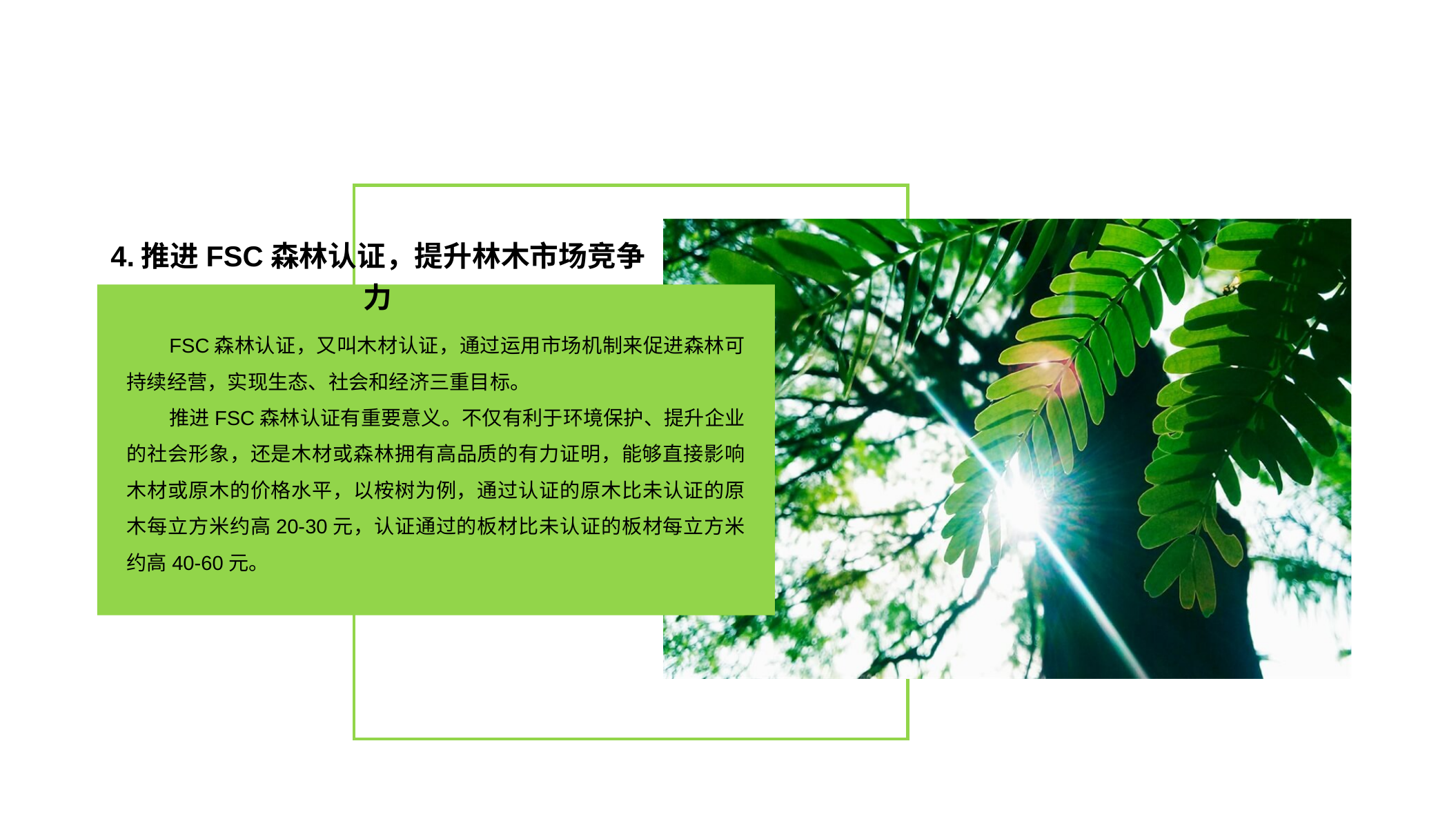

4.推进FSC森林认证，提升林木市场竞争力

FSC森林认证，又叫木材认证，通过运用市场机制来促进森林可持续经营，实现生态、社会和经济三重目标。
推进FSC森林认证有重要意义。不仅有利于环境保护、提升企业的社会形象，还是木材或森林拥有高品质的有力证明，能够直接影响木材或原木的价格水平，以桉树为例，通过认证的原木比未认证的原木每立方米约高20-30元，认证通过的板材比未认证的板材每立方米约高40-60元。